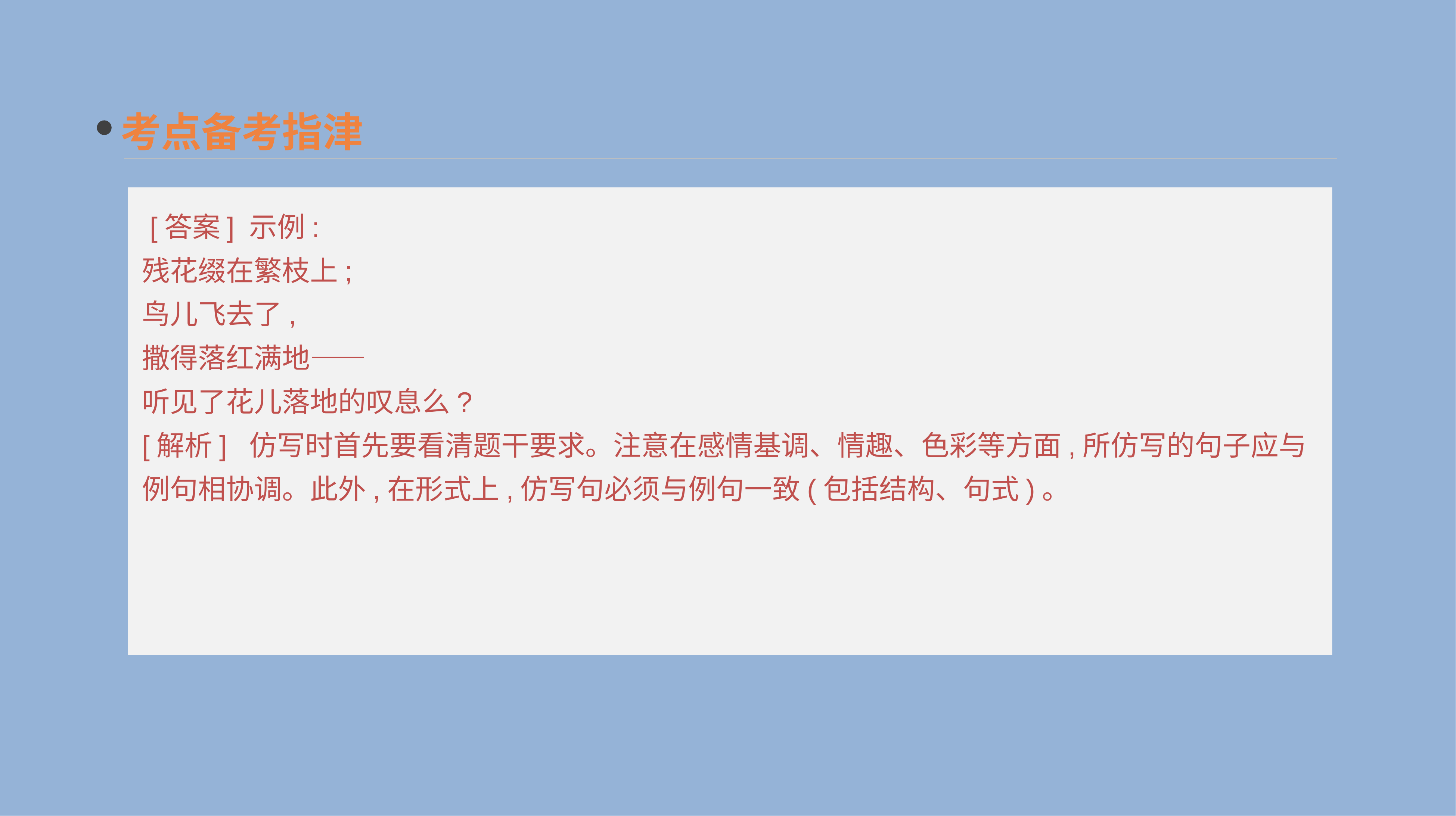

考点备考指津

 [答案] 示例:
残花缀在繁枝上;
鸟儿飞去了,
撒得落红满地——
听见了花儿落地的叹息么?
[解析]  仿写时首先要看清题干要求。注意在感情基调、情趣、色彩等方面,所仿写的句子应与例句相协调。此外,在形式上,仿写句必须与例句一致(包括结构、句式)。